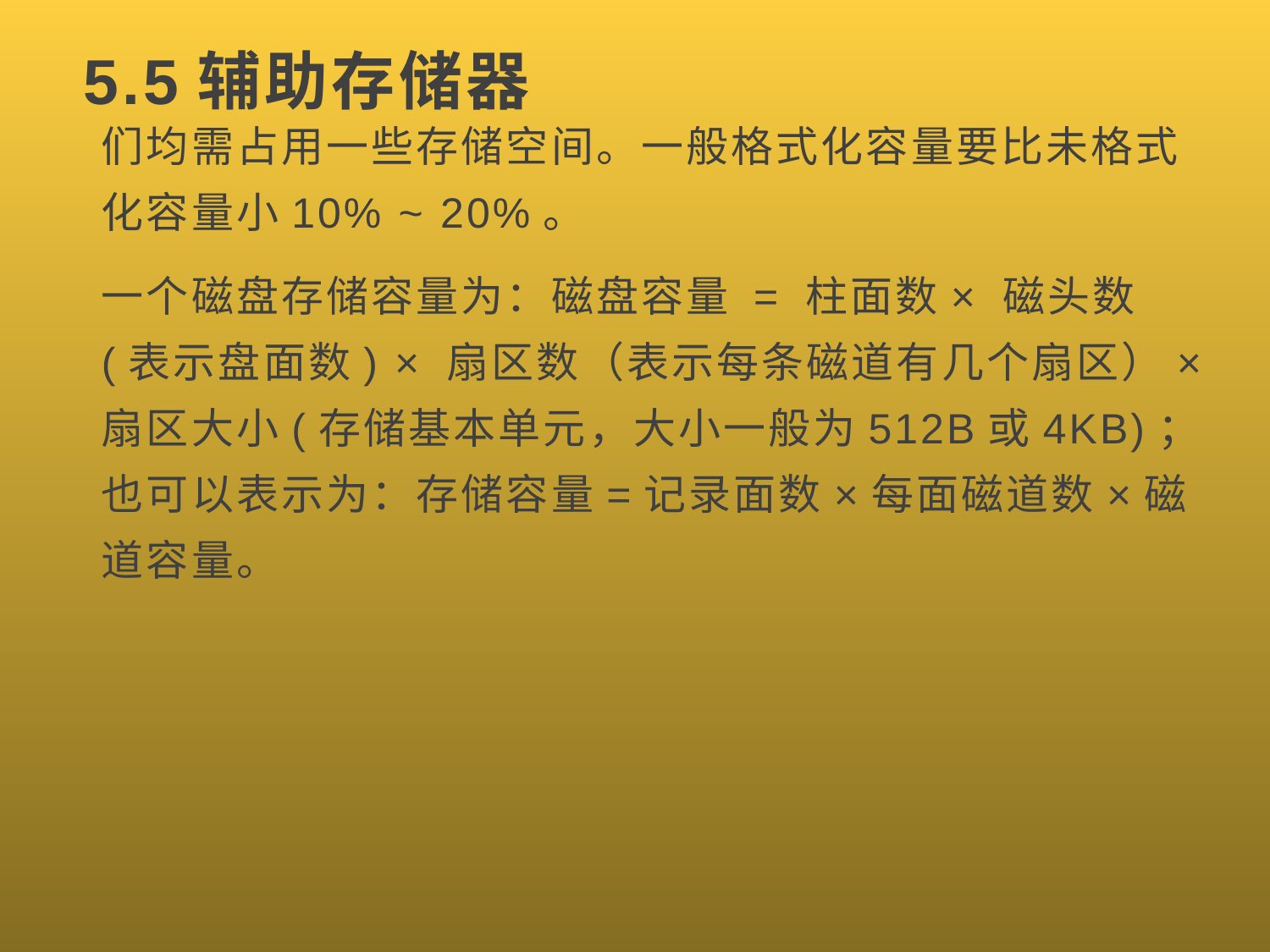

# 5.5辅助存储器

们均需占用一些存储空间。一般格式化容量要比未格式化容量小10% ~ 20%。
一个磁盘存储容量为：磁盘容量 = 柱面数× 磁头数(表示盘面数) × 扇区数（表示每条磁道有几个扇区）× 扇区大小(存储基本单元，大小一般为512B或4KB)；也可以表示为：存储容量=记录面数×每面磁道数×磁道容量。